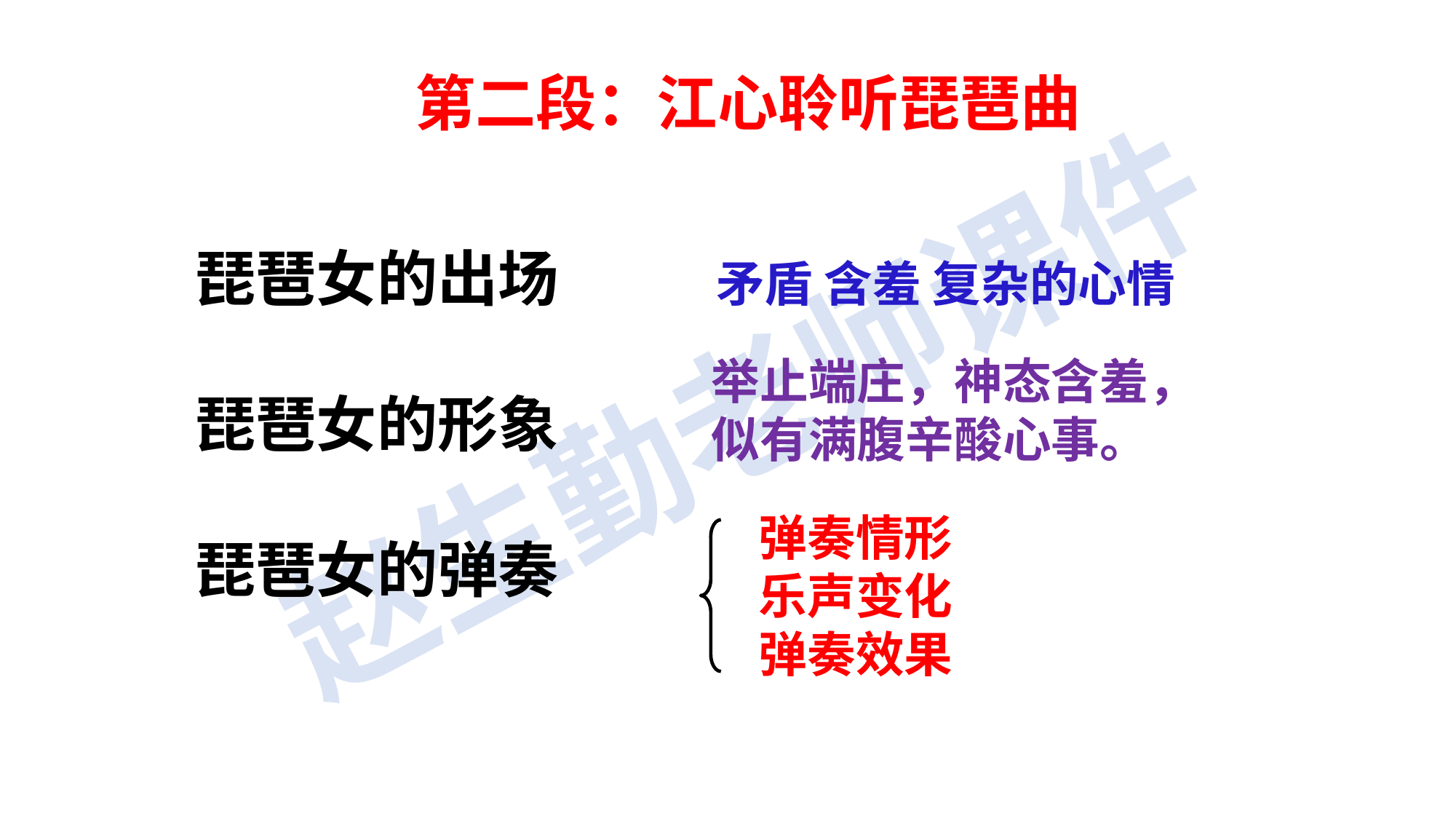

第二段：江心聆听琵琶曲
琵琶女的出场

琵琶女的形象

琵琶女的弹奏
矛盾 含羞 复杂的心情
举止端庄，神态含羞，似有满腹辛酸心事。
弹奏情形
乐声变化
弹奏效果